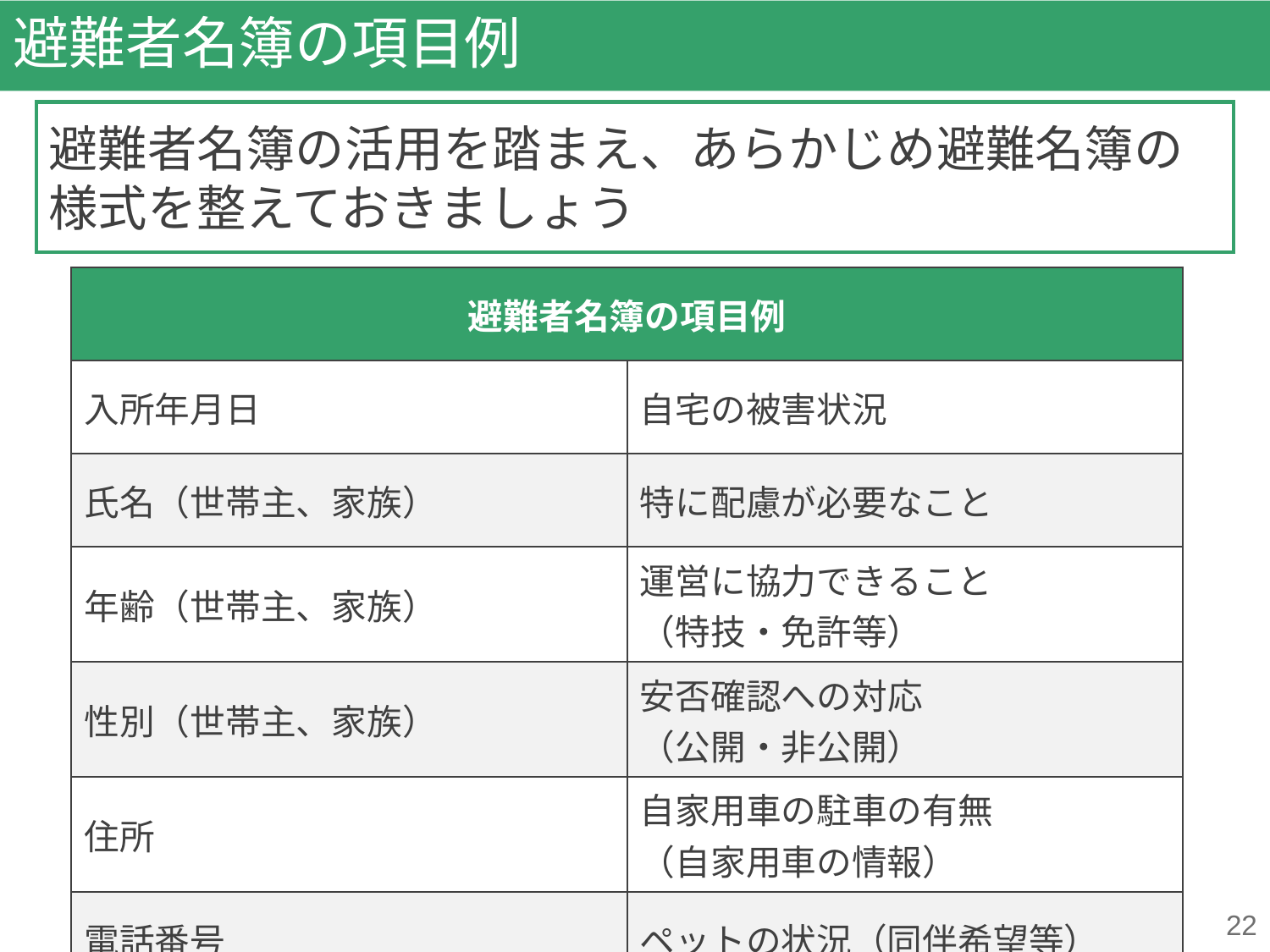

# 避難者名簿の項目例
避難者名簿の活用を踏まえ、あらかじめ避難名簿の
様式を整えておきましょう
| 避難者名簿の項目例 |  |
| --- | --- |
| 入所年月日 | 自宅の被害状況 |
| 氏名（世帯主、家族） | 特に配慮が必要なこと |
| 年齢（世帯主、家族） | 運営に協力できること （特技・免許等） |
| 性別（世帯主、家族） | 安否確認への対応 （公開・非公開） |
| 住所 | 自家用車の駐車の有無 （自家用車の情報） |
| 電話番号 | ペットの状況（同伴希望等） |
22